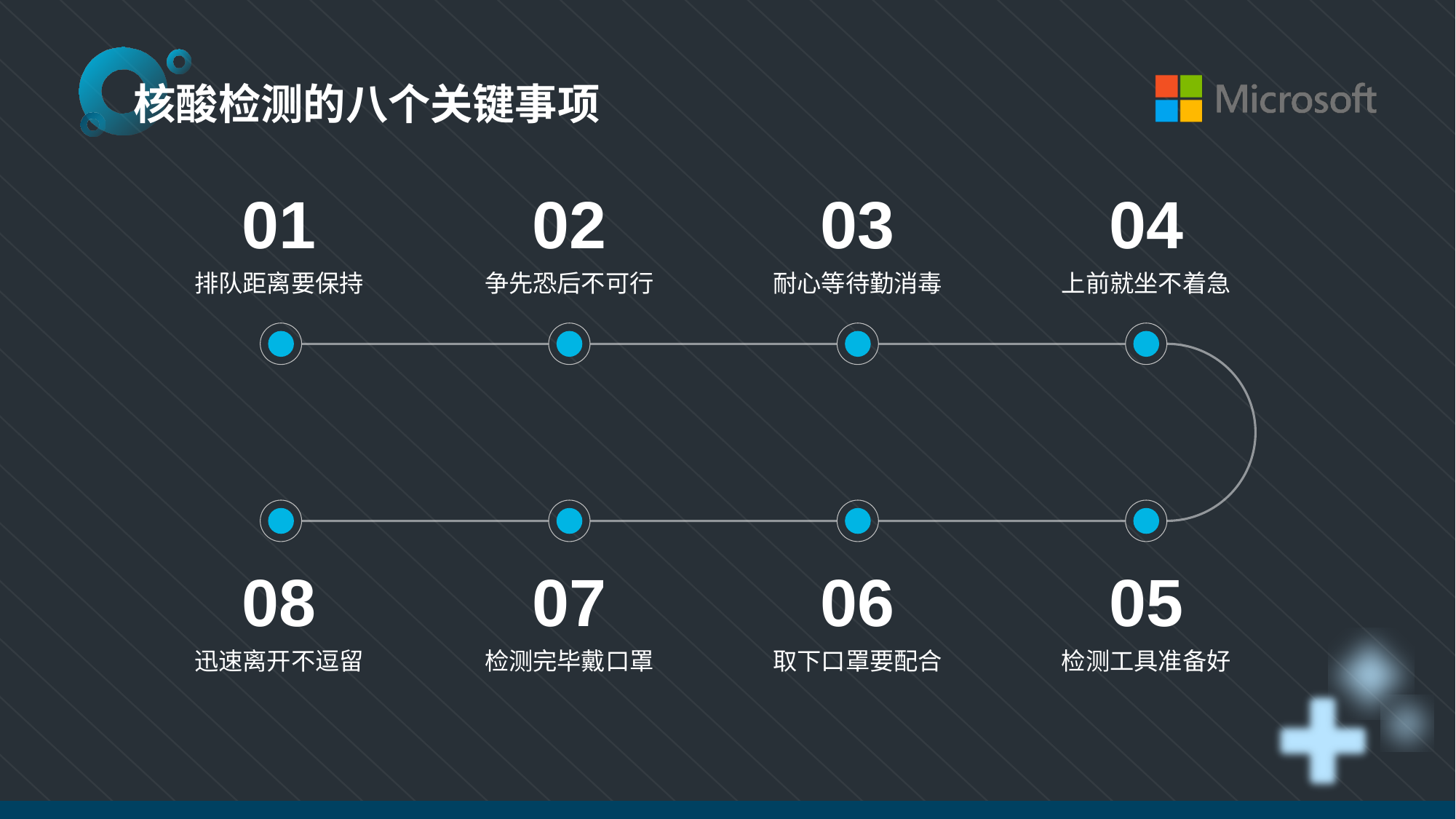

核酸检测的八个关键事项
01
02
03
04
排队距离要保持
争先恐后不可行
耐心等待勤消毒
上前就坐不着急

08
07
06
05
迅速离开不逗留
检测完毕戴口罩
取下口罩要配合
检测工具准备好